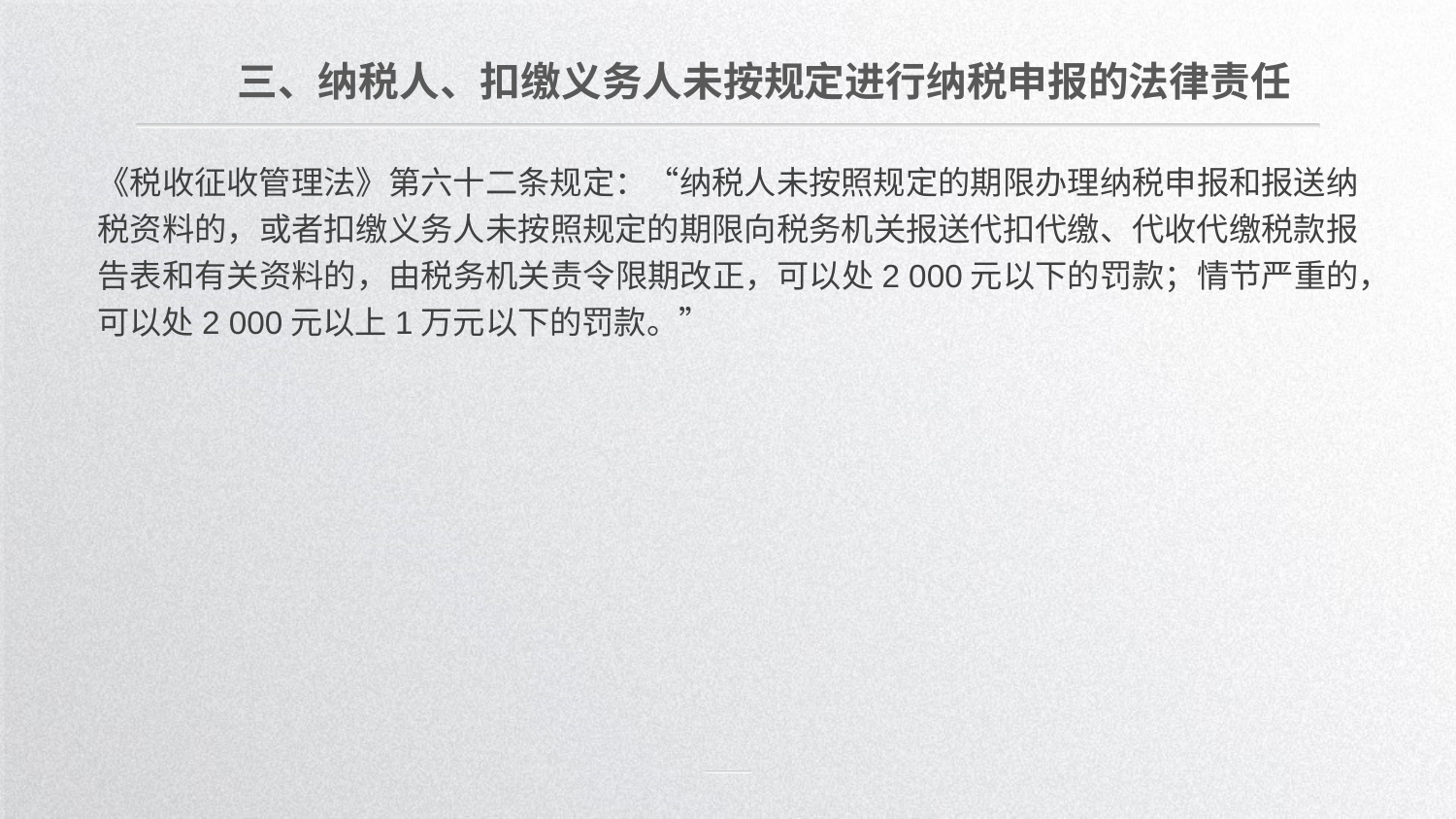

三、纳税人、扣缴义务人未按规定进行纳税申报的法律责任
《税收征收管理法》第六十二条规定：“纳税人未按照规定的期限办理纳税申报和报送纳税资料的，或者扣缴义务人未按照规定的期限向税务机关报送代扣代缴、代收代缴税款报告表和有关资料的，由税务机关责令限期改正，可以处2 000元以下的罚款；情节严重的，可以处2 000元以上1万元以下的罚款。”